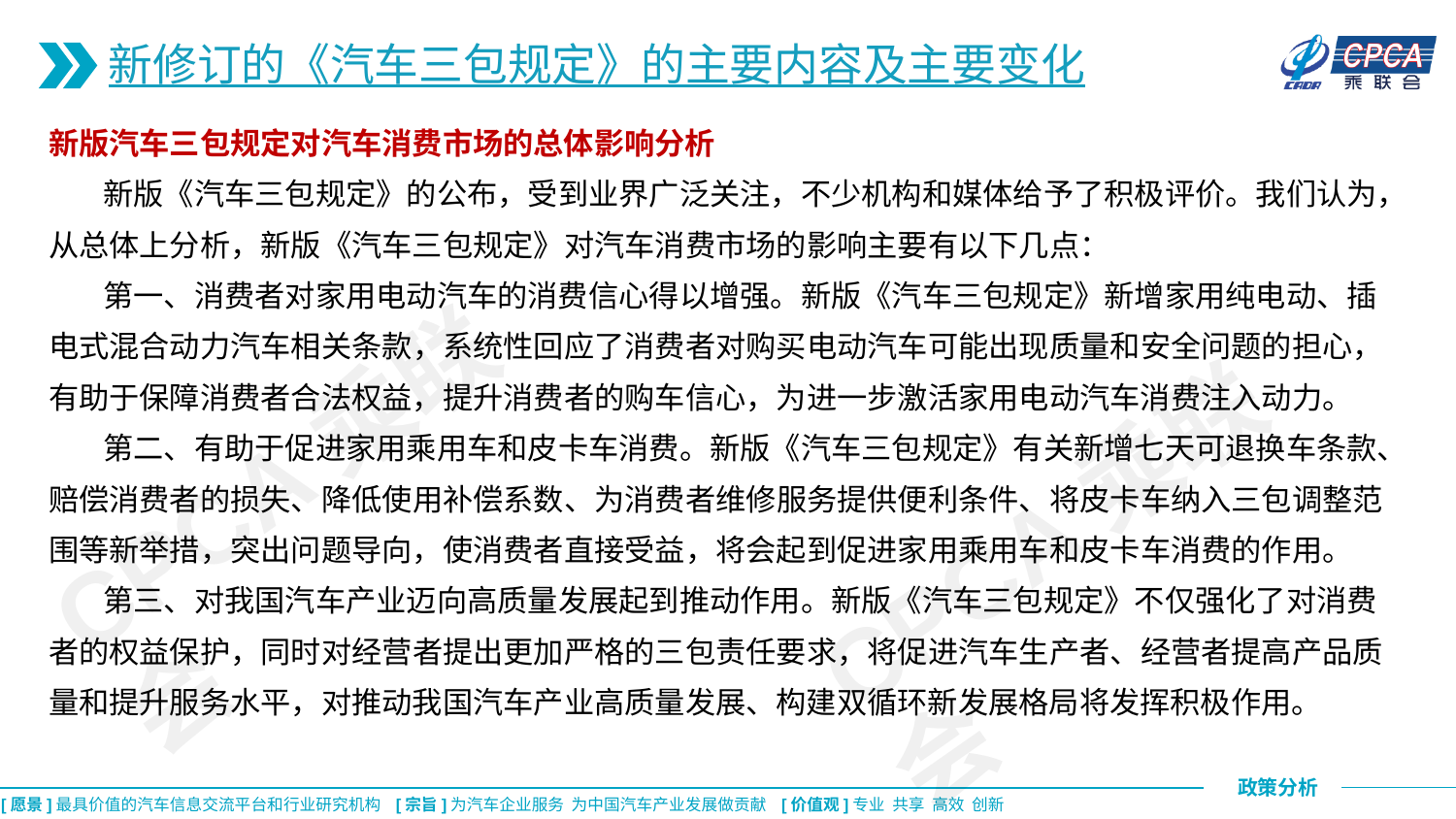

新修订的《汽车三包规定》的主要内容及主要变化
新版汽车三包规定对汽车消费市场的总体影响分析
       新版《汽车三包规定》的公布，受到业界广泛关注，不少机构和媒体给予了积极评价。我们认为，从总体上分析，新版《汽车三包规定》对汽车消费市场的影响主要有以下几点：
       第一、消费者对家用电动汽车的消费信心得以增强。新版《汽车三包规定》新增家用纯电动、插电式混合动力汽车相关条款，系统性回应了消费者对购买电动汽车可能出现质量和安全问题的担心，有助于保障消费者合法权益，提升消费者的购车信心，为进一步激活家用电动汽车消费注入动力。
       第二、有助于促进家用乘用车和皮卡车消费。新版《汽车三包规定》有关新增七天可退换车条款、赔偿消费者的损失、降低使用补偿系数、为消费者维修服务提供便利条件、将皮卡车纳入三包调整范围等新举措，突出问题导向，使消费者直接受益，将会起到促进家用乘用车和皮卡车消费的作用。
       第三、对我国汽车产业迈向高质量发展起到推动作用。新版《汽车三包规定》不仅强化了对消费者的权益保护，同时对经营者提出更加严格的三包责任要求，将促进汽车生产者、经营者提高产品质量和提升服务水平，对推动我国汽车产业高质量发展、构建双循环新发展格局将发挥积极作用。
CPCA乘联会
CPCA乘联会